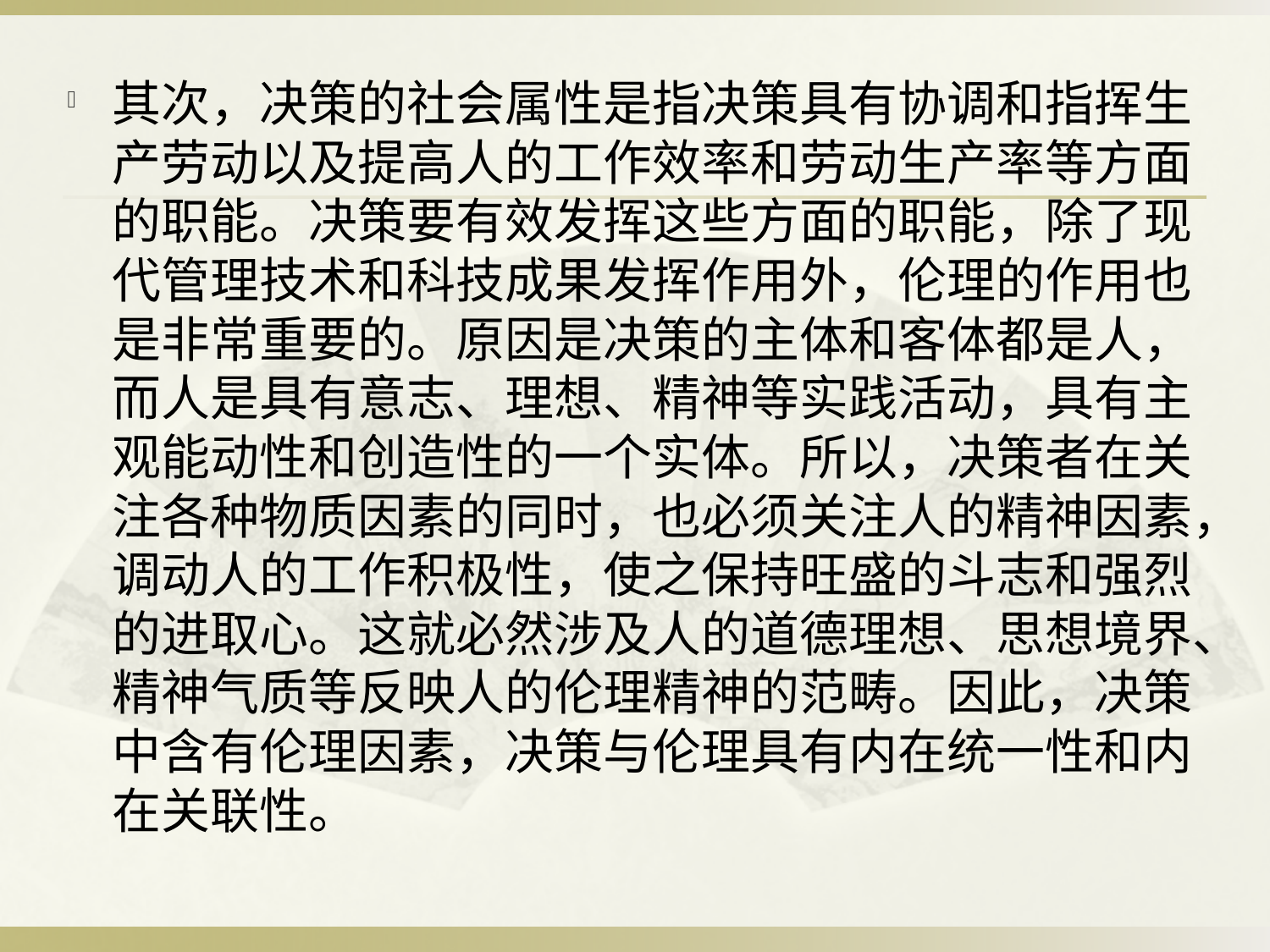

#
其次，决策的社会属性是指决策具有协调和指挥生产劳动以及提高人的工作效率和劳动生产率等方面的职能。决策要有效发挥这些方面的职能，除了现代管理技术和科技成果发挥作用外，伦理的作用也是非常重要的。原因是决策的主体和客体都是人，而人是具有意志、理想、精神等实践活动，具有主观能动性和创造性的一个实体。所以，决策者在关注各种物质因素的同时，也必须关注人的精神因素，调动人的工作积极性，使之保持旺盛的斗志和强烈的进取心。这就必然涉及人的道德理想、思想境界、精神气质等反映人的伦理精神的范畴。因此，决策中含有伦理因素，决策与伦理具有内在统一性和内在关联性。